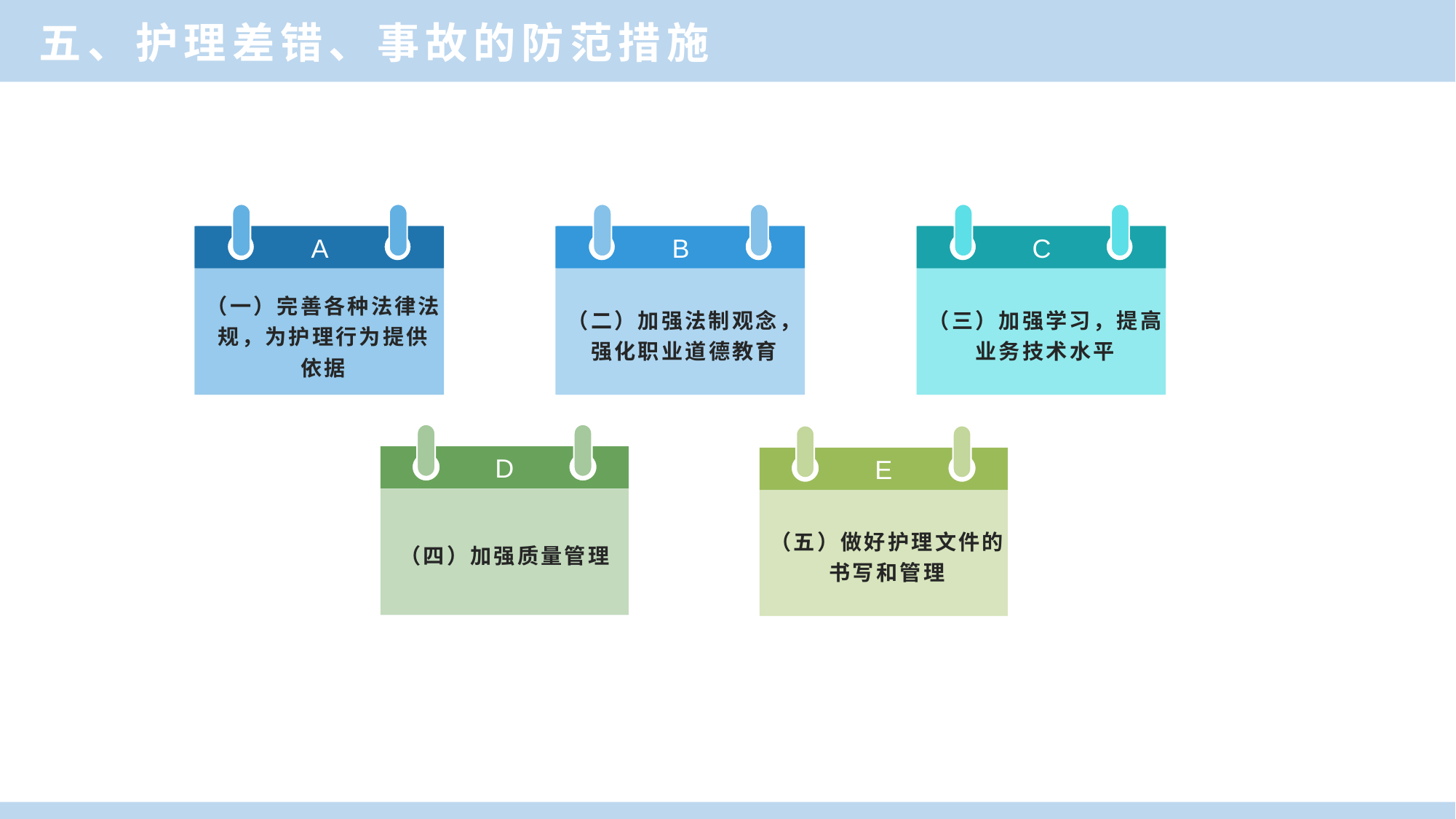

五、护理差错、事故的防范措施

A

（一）依法执业义务

A

（一）完善各种法律法
规，为护理行为提供
依据

B

（二）紧急处置义务

B

（二）加强法制观念，
强化职业道德教育

C

（三）问题医嘱报告
义务

C

（三）加强学习，提高
业务技术水平

D

（四）加强质量管理

E

（五）做好护理文件的
书写和管理